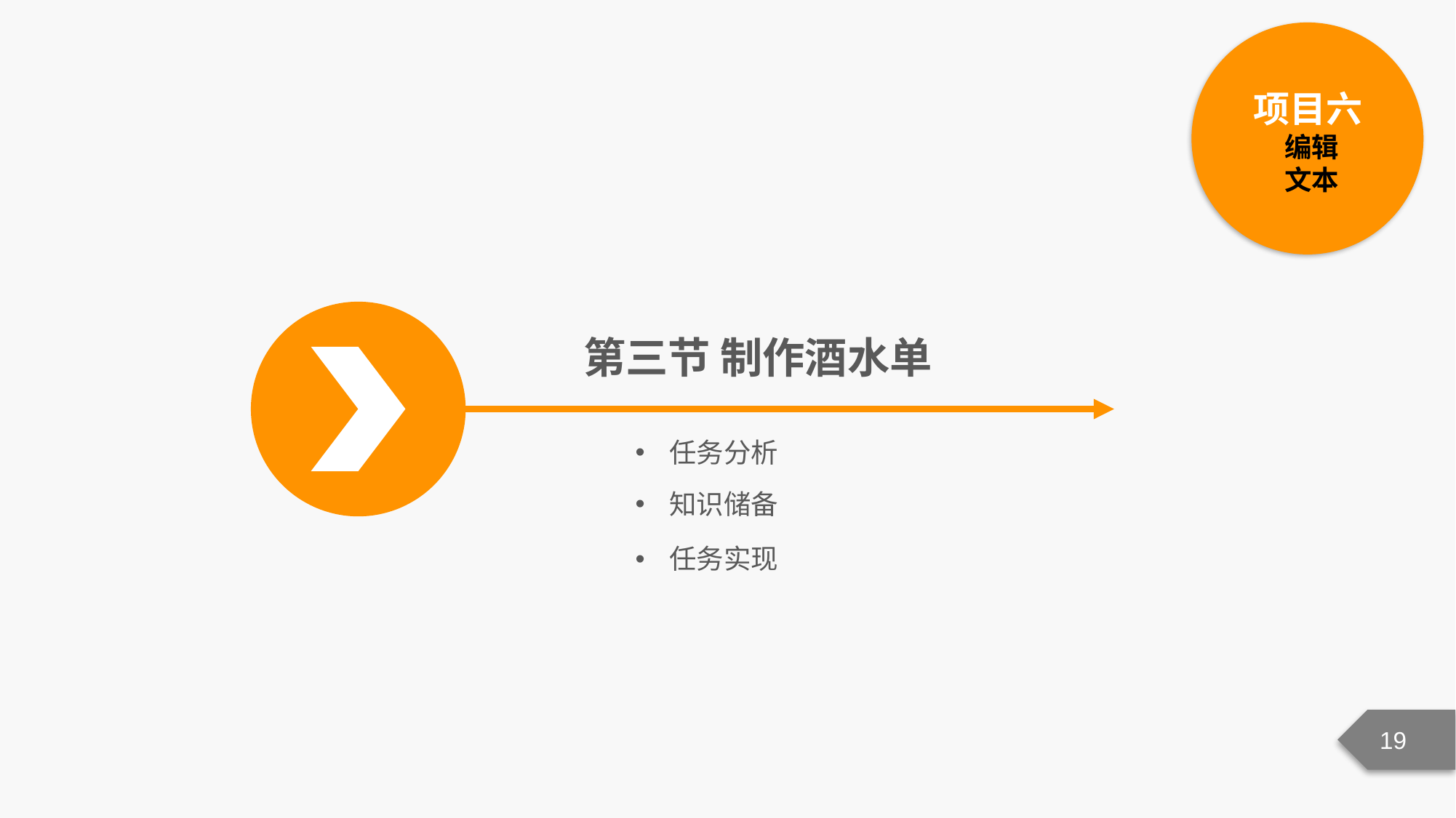

项目六
编辑
文本

第三节 制作酒水单

任务分析
知识储备
任务实现